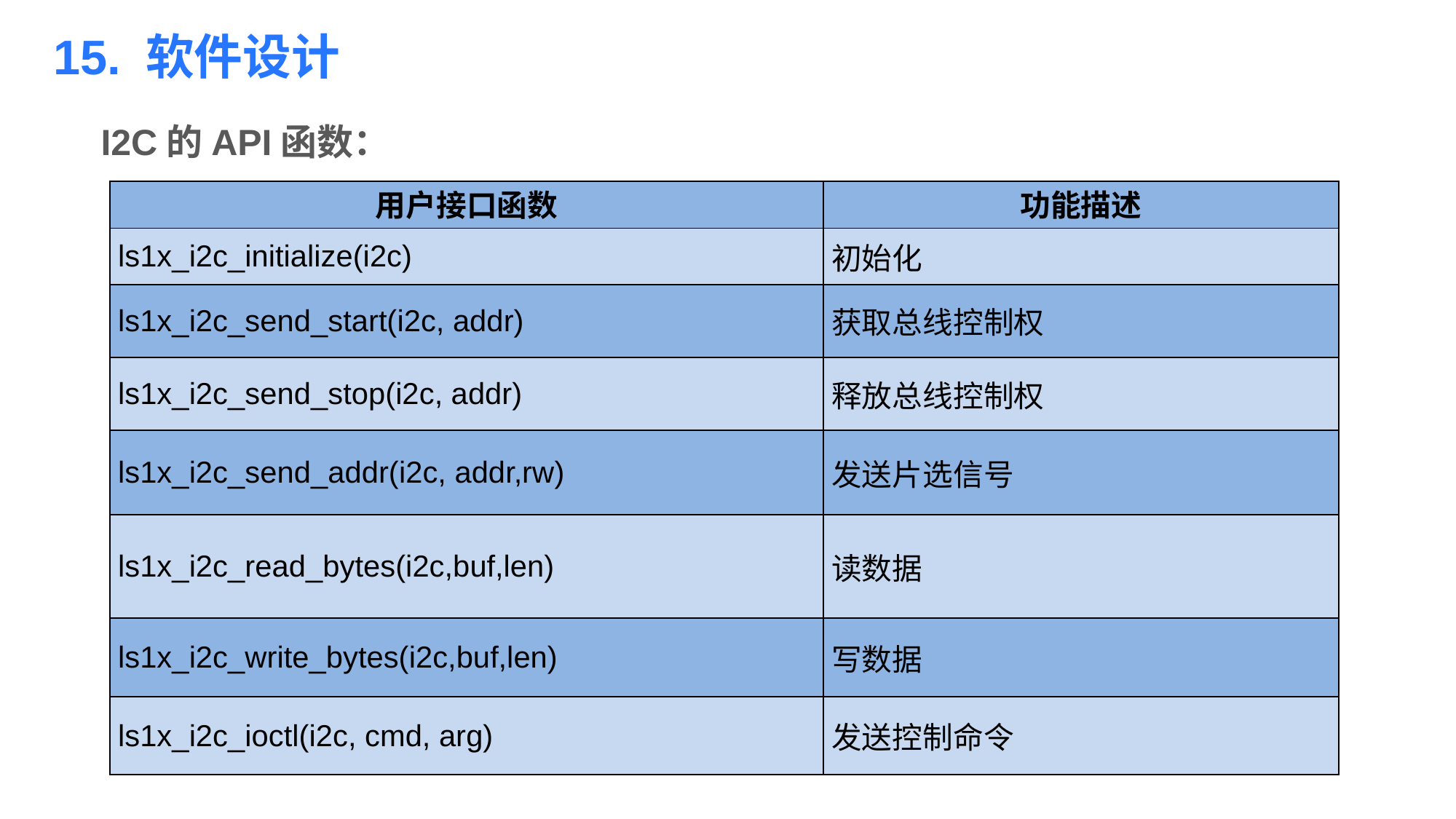

15. 软件设计
I2C的API函数：
| 用户接口函数 | 功能描述 |
| --- | --- |
| ls1x\_i2c\_initialize(i2c) | 初始化 |
| ls1x\_i2c\_send\_start(i2c, addr) | 获取总线控制权 |
| ls1x\_i2c\_send\_stop(i2c, addr) | 释放总线控制权 |
| ls1x\_i2c\_send\_addr(i2c, addr,rw) | 发送片选信号 |
| ls1x\_i2c\_read\_bytes(i2c,buf,len) | 读数据 |
| ls1x\_i2c\_write\_bytes(i2c,buf,len) | 写数据 |
| ls1x\_i2c\_ioctl(i2c, cmd, arg) | 发送控制命令 |